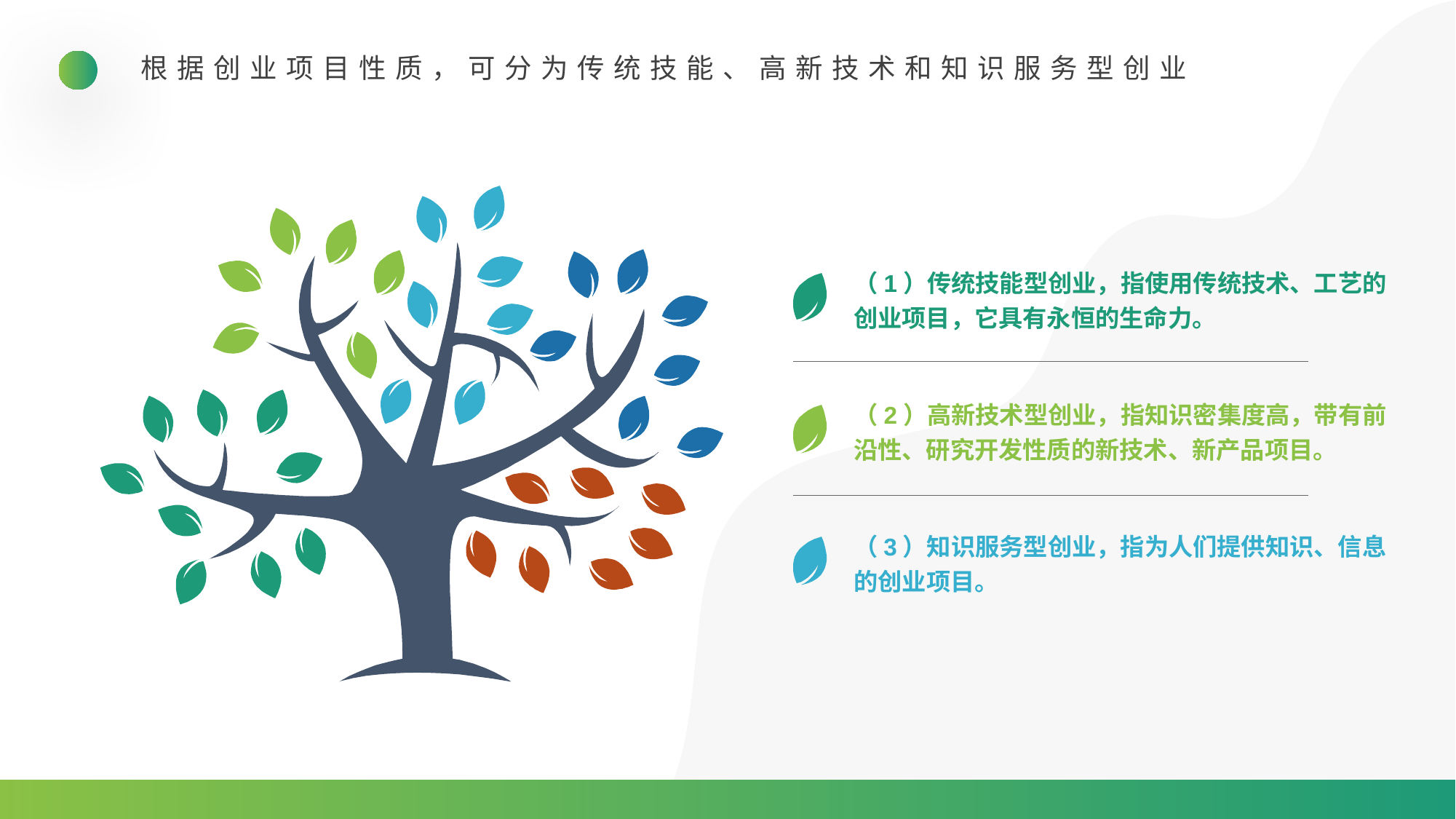

根据创业项目性质，可分为传统技能、高新技术和知识服务型创业

（1）传统技能型创业，指使用传统技术、工艺的创业项目，它具有永恒的生命力。

（2）高新技术型创业，指知识密集度高，带有前沿性、研究开发性质的新技术、新产品项目。

（3）知识服务型创业，指为人们提供知识、信息的创业项目。